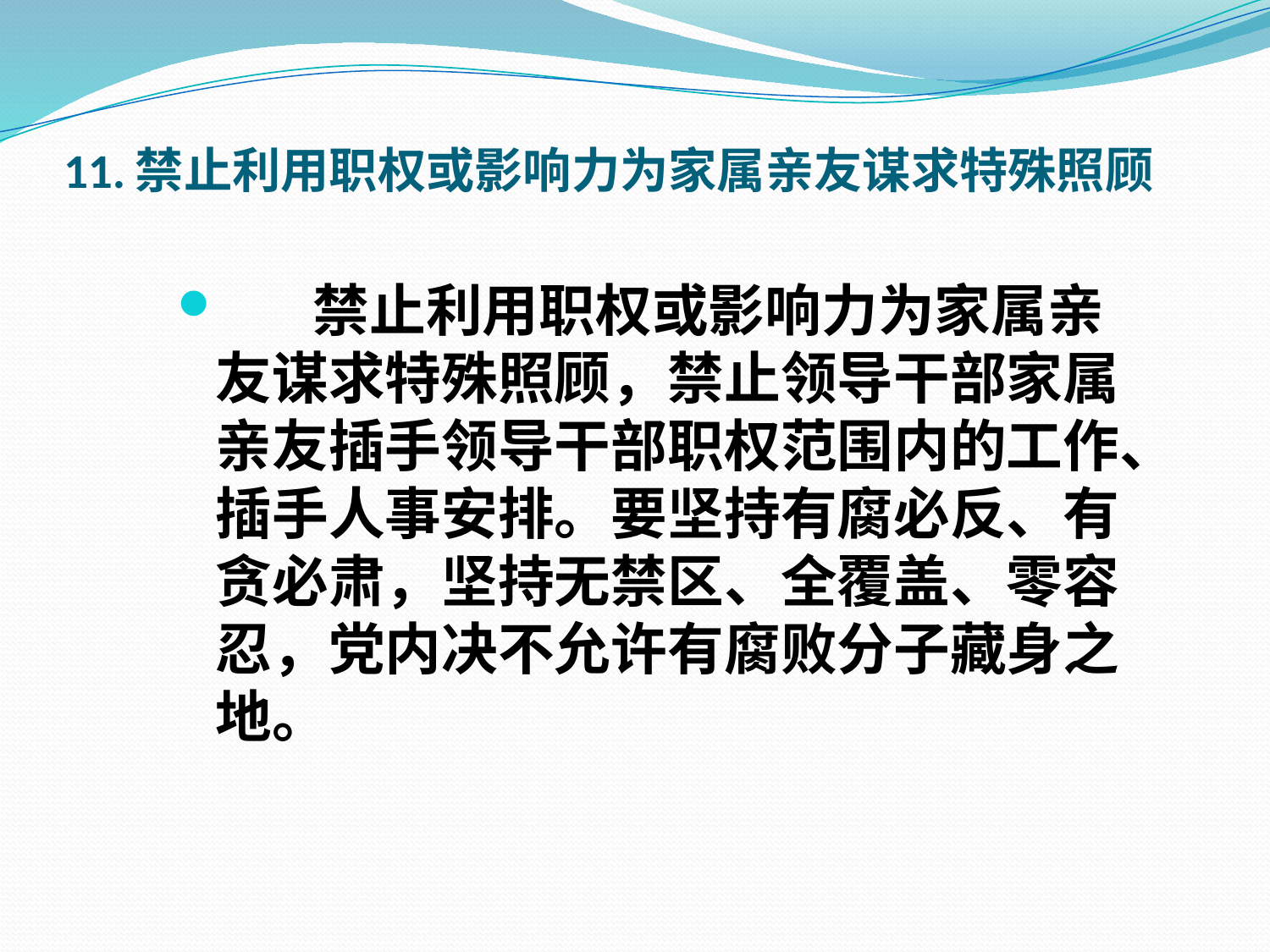

# 11.禁止利用职权或影响力为家属亲友谋求特殊照顾
　　禁止利用职权或影响力为家属亲友谋求特殊照顾，禁止领导干部家属亲友插手领导干部职权范围内的工作、插手人事安排。要坚持有腐必反、有贪必肃，坚持无禁区、全覆盖、零容忍，党内决不允许有腐败分子藏身之地。